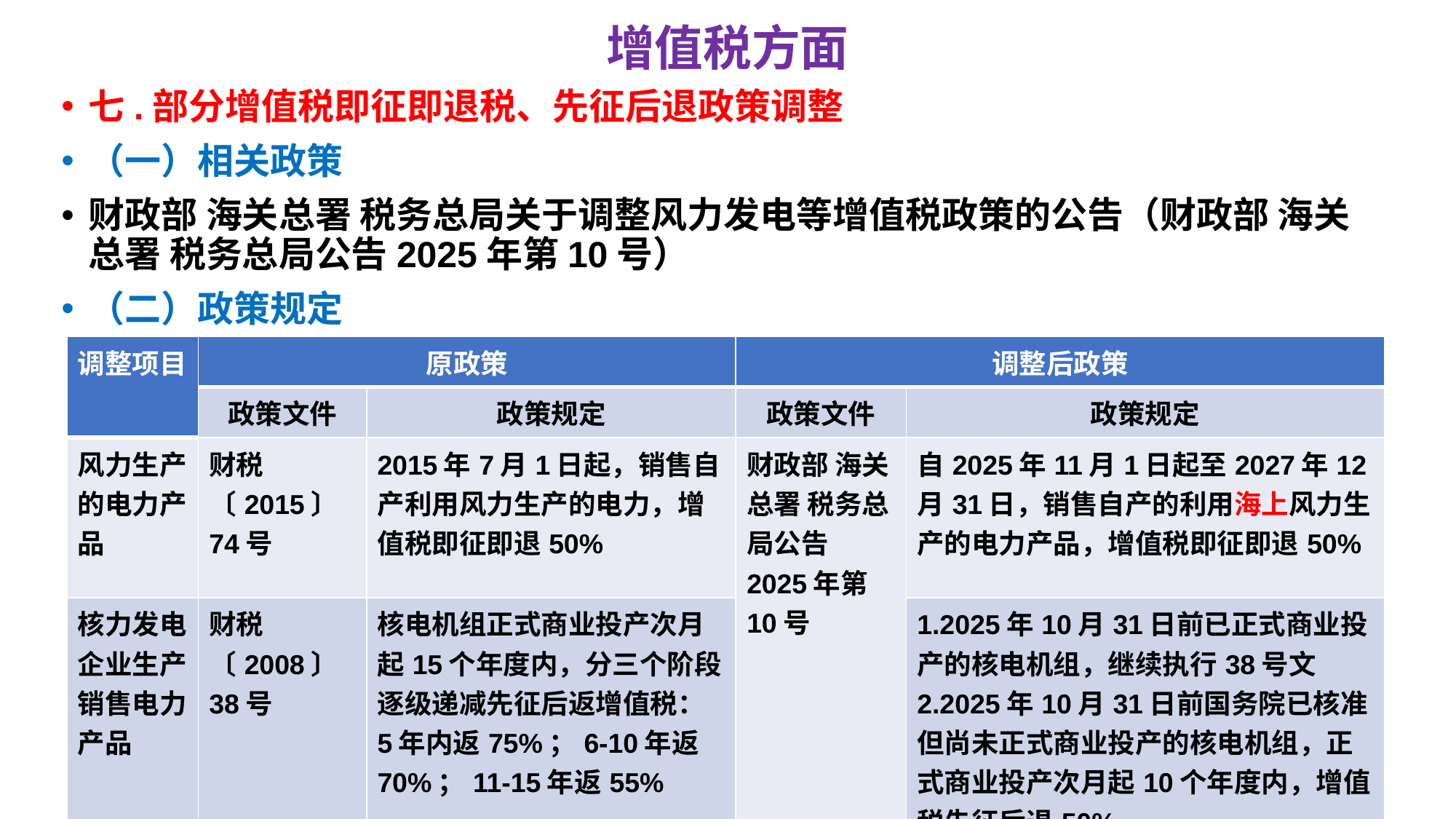

# 增值税方面
七.部分增值税即征即退税、先征后退政策调整
（一）相关政策
财政部 海关总署 税务总局关于调整风力发电等增值税政策的公告（财政部 海关总署 税务总局公告2025年第10号）
（二）政策规定

| 调整项目 | 原政策 |  | 调整后政策 |  |
| --- | --- | --- | --- | --- |
|  | 政策文件 | 政策规定 | 政策文件 | 政策规定 |
| 风力生产的电力产品 | 财税〔2015〕74号 | 2015年7月1日起，销售自产利用风力生产的电力，增值税即征即退50% | 财政部 海关总署 税务总局公告2025年第10号 | 自2025年11月1日起至2027年12月31日，销售自产的利用海上风力生产的电力产品，增值税即征即退50% |
| 核力发电企业生产销售电力产品 | 财税〔2008〕38号 | 核电机组正式商业投产次月起15个年度内，分三个阶段逐级递减先征后返增值税： 5年内返75%；6-10年返70%；11-15年返55% |  | 1.2025年10月31日前已正式商业投产的核电机组，继续执行38号文 2.2025年10月31日前国务院已核准但尚未正式商业投产的核电机组，正式商业投产次月起10个年度内，增值税先征后退50% |